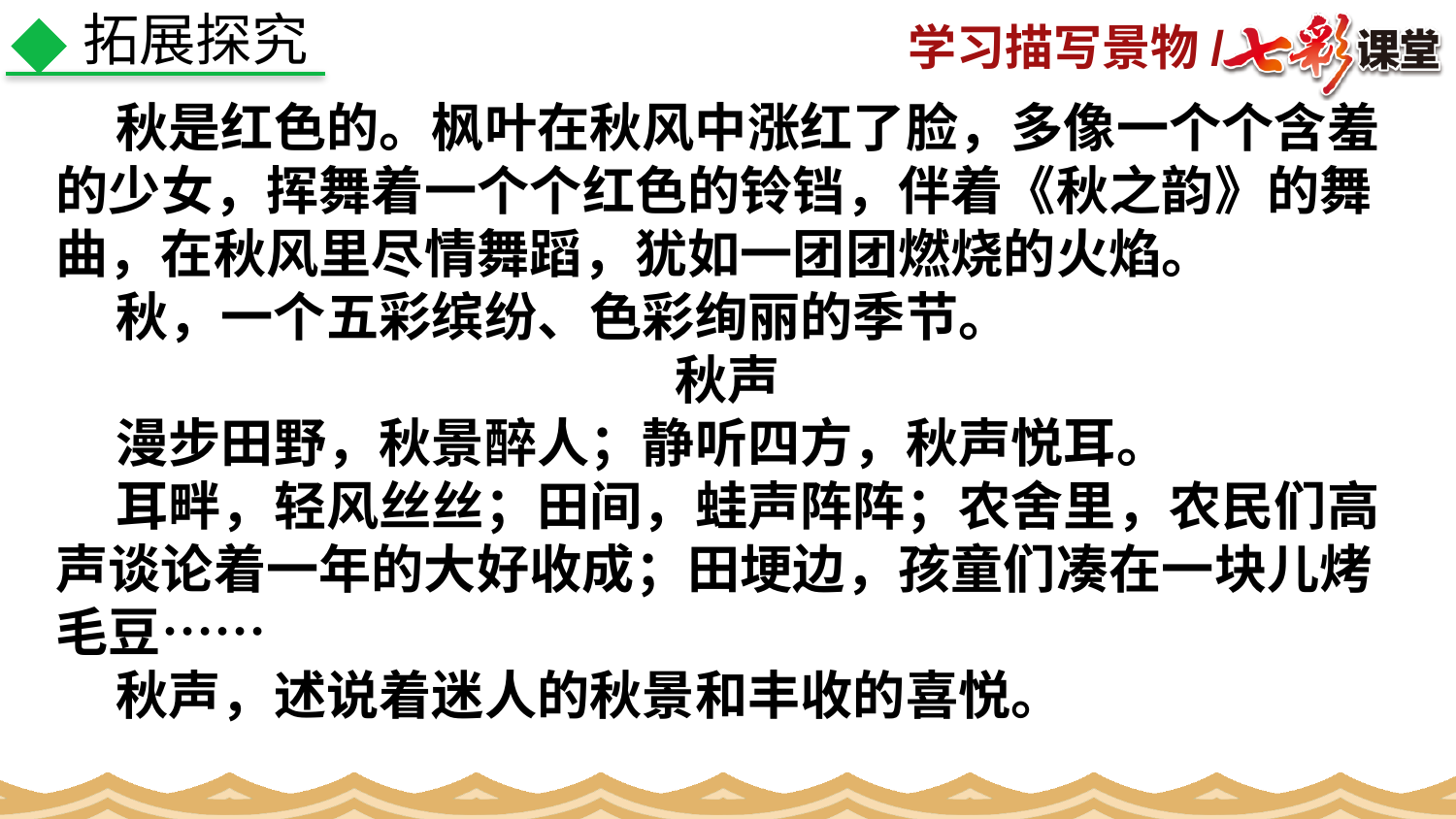

拓展探究

    秋是红色的。枫叶在秋风中涨红了脸，多像一个个含羞的少女，挥舞着一个个红色的铃铛，伴着《秋之韵》的舞曲，在秋风里尽情舞蹈，犹如一团团燃烧的火焰。
    秋，一个五彩缤纷、色彩绚丽的季节。
秋声
    漫步田野，秋景醉人；静听四方，秋声悦耳。
    耳畔，轻风丝丝；田间，蛙声阵阵；农舍里，农民们高声谈论着一年的大好收成；田埂边，孩童们凑在一块儿烤毛豆……
    秋声，述说着迷人的秋景和丰收的喜悦。